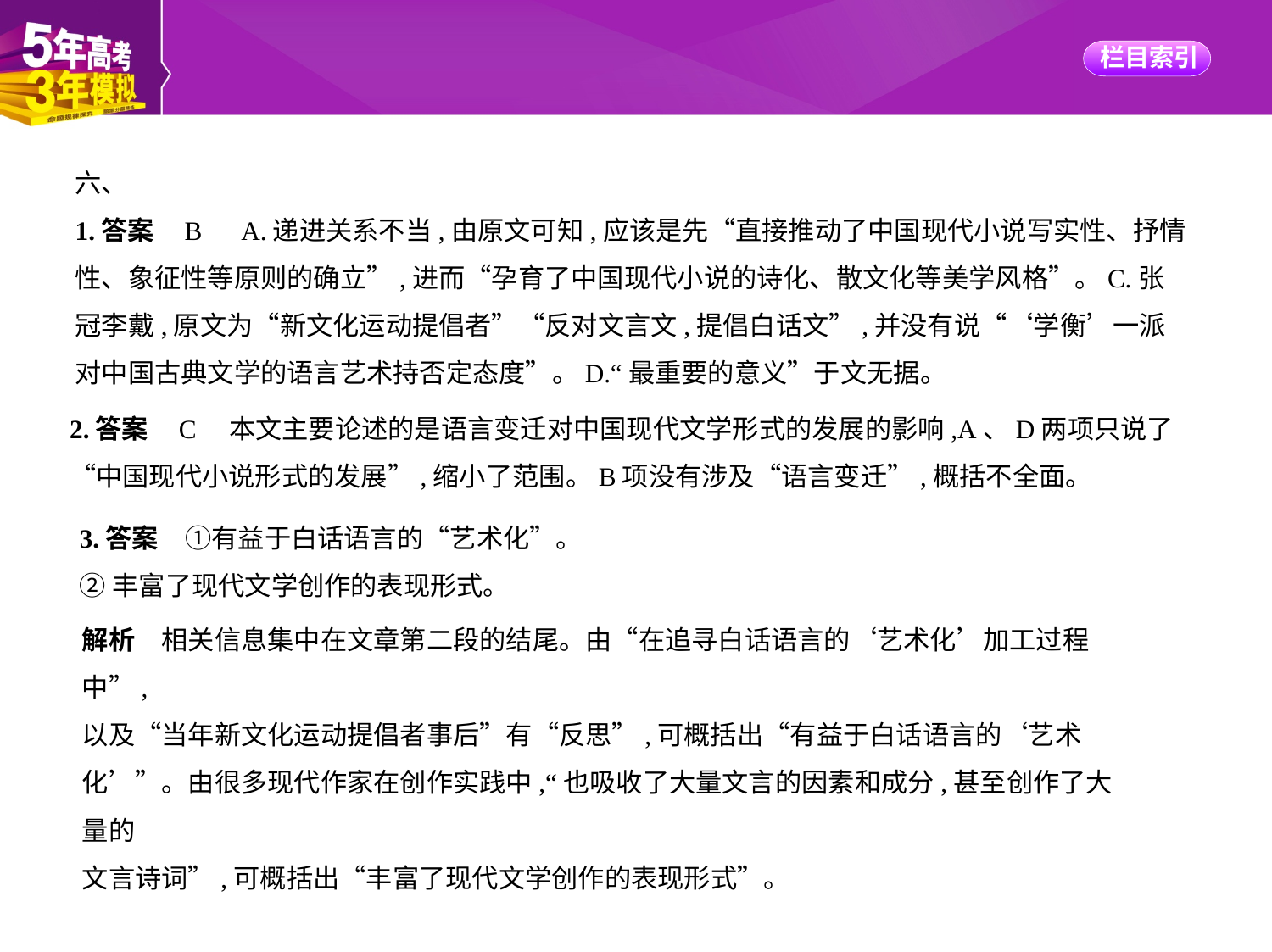

六、
1.答案    B　A.递进关系不当,由原文可知,应该是先“直接推动了中国现代小说写实性、抒情
性、象征性等原则的确立”,进而“孕育了中国现代小说的诗化、散文化等美学风格”。C.张
冠李戴,原文为“新文化运动提倡者”“反对文言文,提倡白话文”,并没有说“‘学衡’一派
对中国古典文学的语言艺术持否定态度”。D.“最重要的意义”于文无据。
2.答案    C　本文主要论述的是语言变迁对中国现代文学形式的发展的影响,A、D两项只说了
“中国现代小说形式的发展”,缩小了范围。B项没有涉及“语言变迁”,概括不全面。
3.答案　①有益于白话语言的“艺术化”。
②丰富了现代文学创作的表现形式。
解析　相关信息集中在文章第二段的结尾。由“在追寻白话语言的‘艺术化’加工过程中”,
以及“当年新文化运动提倡者事后”有“反思”,可概括出“有益于白话语言的‘艺术
化’”。由很多现代作家在创作实践中,“也吸收了大量文言的因素和成分,甚至创作了大量的
文言诗词”,可概括出“丰富了现代文学创作的表现形式”。